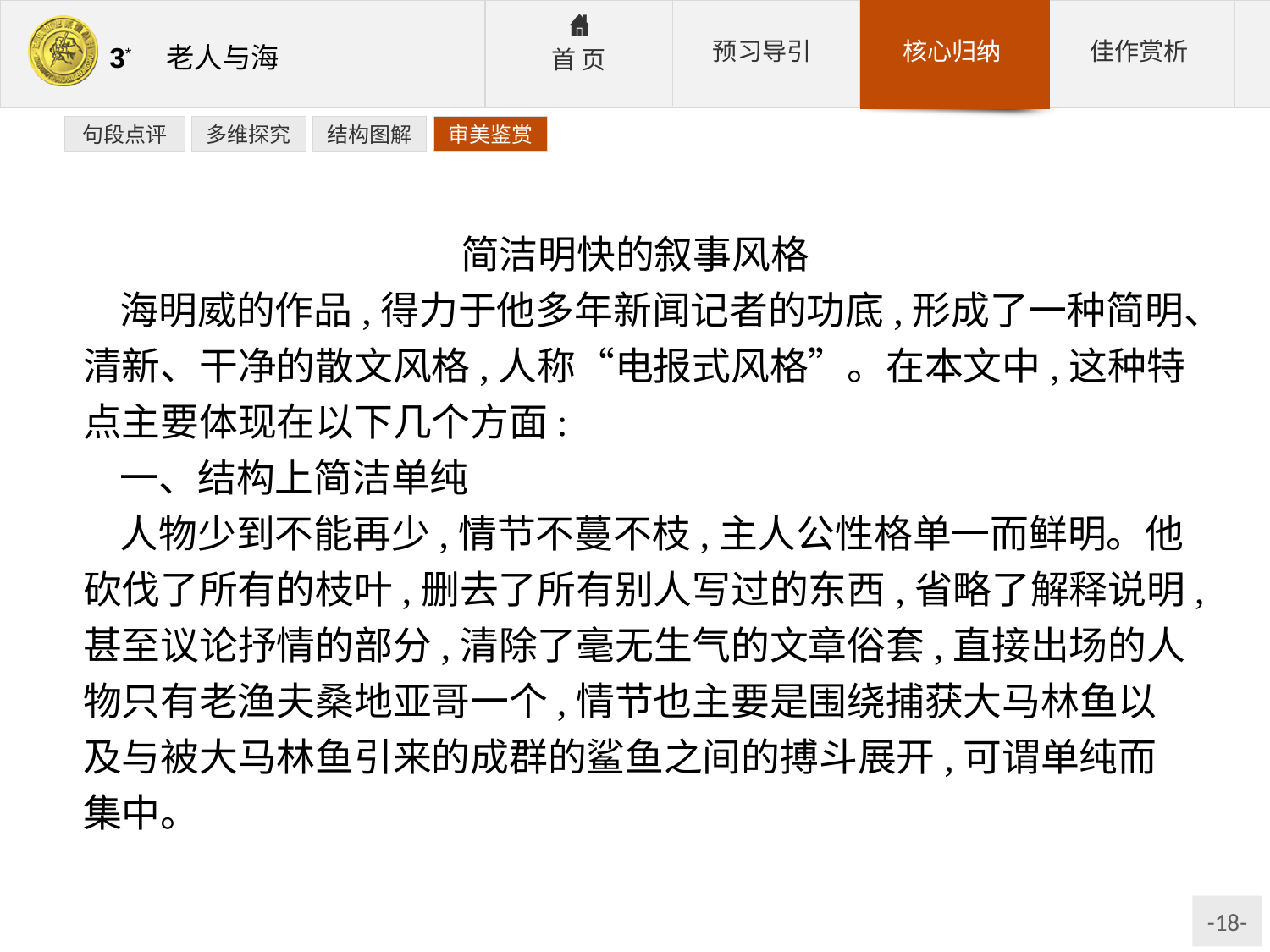

句段点评
多维探究
结构图解
审美鉴赏
简洁明快的叙事风格
海明威的作品,得力于他多年新闻记者的功底,形成了一种简明、清新、干净的散文风格,人称“电报式风格”。在本文中,这种特点主要体现在以下几个方面:
一、结构上简洁单纯
人物少到不能再少,情节不蔓不枝,主人公性格单一而鲜明。他砍伐了所有的枝叶,删去了所有别人写过的东西,省略了解释说明,甚至议论抒情的部分,清除了毫无生气的文章俗套,直接出场的人物只有老渔夫桑地亚哥一个,情节也主要是围绕捕获大马林鱼以及与被大马林鱼引来的成群的鲨鱼之间的搏斗展开,可谓单纯而集中。